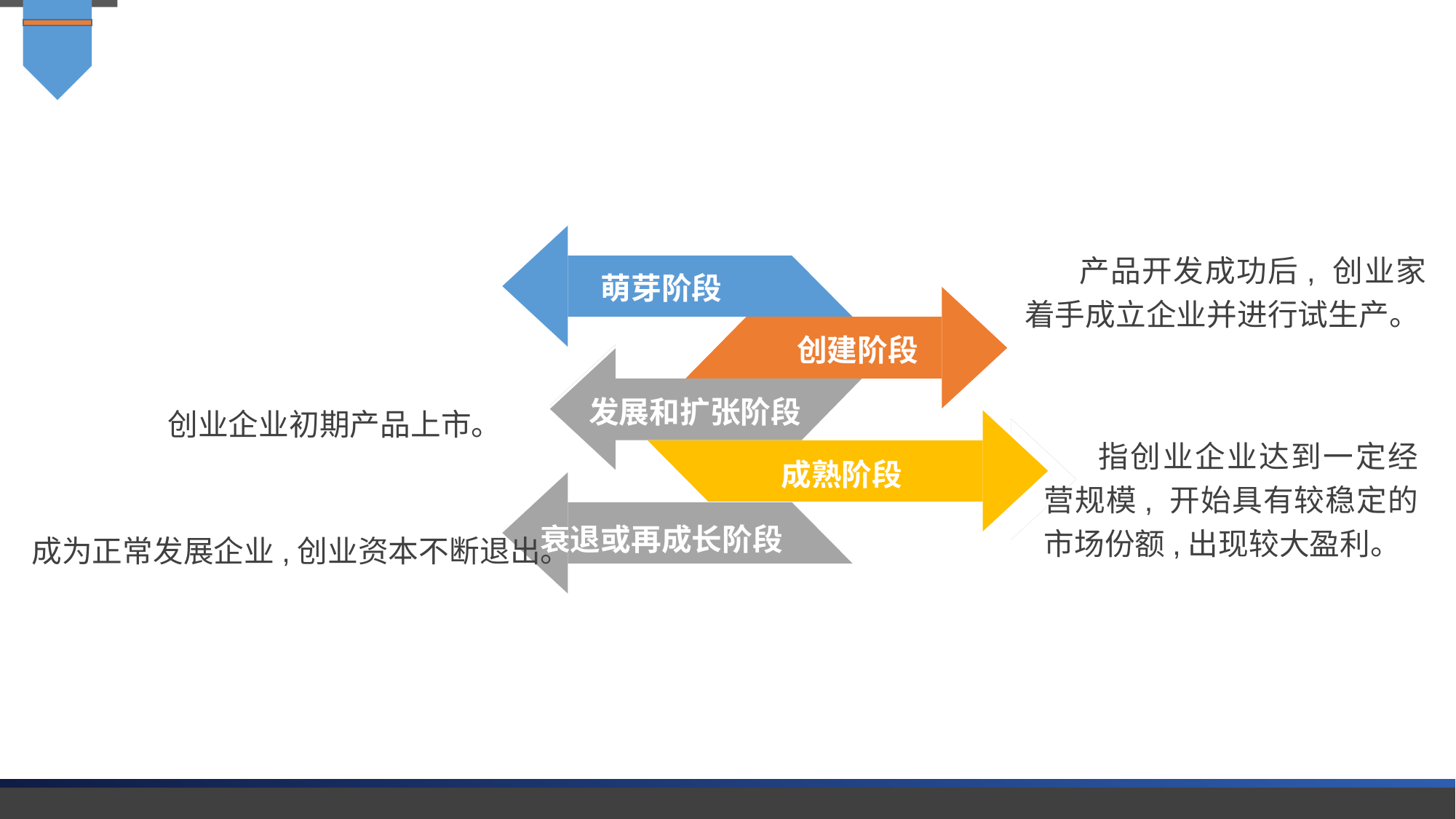

萌芽阶段
产品开发成功后, 创业家着手成立企业并进行试生产。

创建阶段

发展和扩张阶段

创业企业初期产品上市。

成熟阶段

指创业企业达到一定经营规模, 开始具有较稳定的市场份额,出现较大盈利。

衰退或再成长阶段

成为正常发展企业,创业资本不断退出。